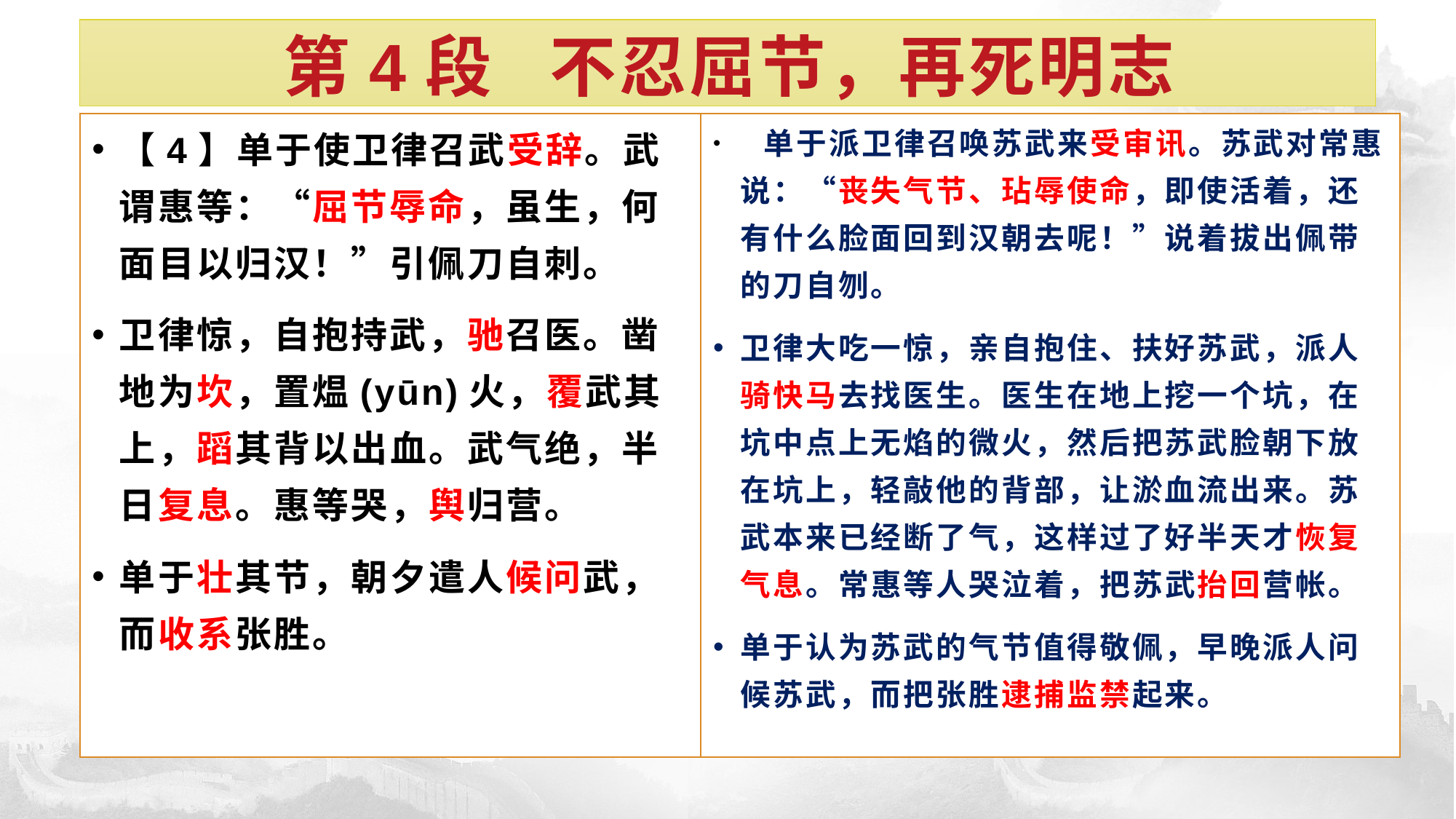

# 第4段   不忍屈节，再死明志
【4】单于使卫律召武受辞。武谓惠等：“屈节辱命，虽生，何面目以归汉！”引佩刀自刺。
卫律惊，自抱持武，驰召医。凿地为坎，置煴(yūn)火，覆武其上，蹈其背以出血。武气绝，半日复息。惠等哭，舆归营。
单于壮其节，朝夕遣人候问武，而收系张胜。

　单于派卫律召唤苏武来受审讯。苏武对常惠说：“丧失气节、玷辱使命，即使活着，还有什么脸面回到汉朝去呢！”说着拔出佩带的刀自刎。
卫律大吃一惊，亲自抱住、扶好苏武，派人骑快马去找医生。医生在地上挖一个坑，在坑中点上无焰的微火，然后把苏武脸朝下放在坑上，轻敲他的背部，让淤血流出来。苏武本来已经断了气，这样过了好半天才恢复气息。常惠等人哭泣着，把苏武抬回营帐。
单于认为苏武的气节值得敬佩，早晚派人问候苏武，而把张胜逮捕监禁起来。